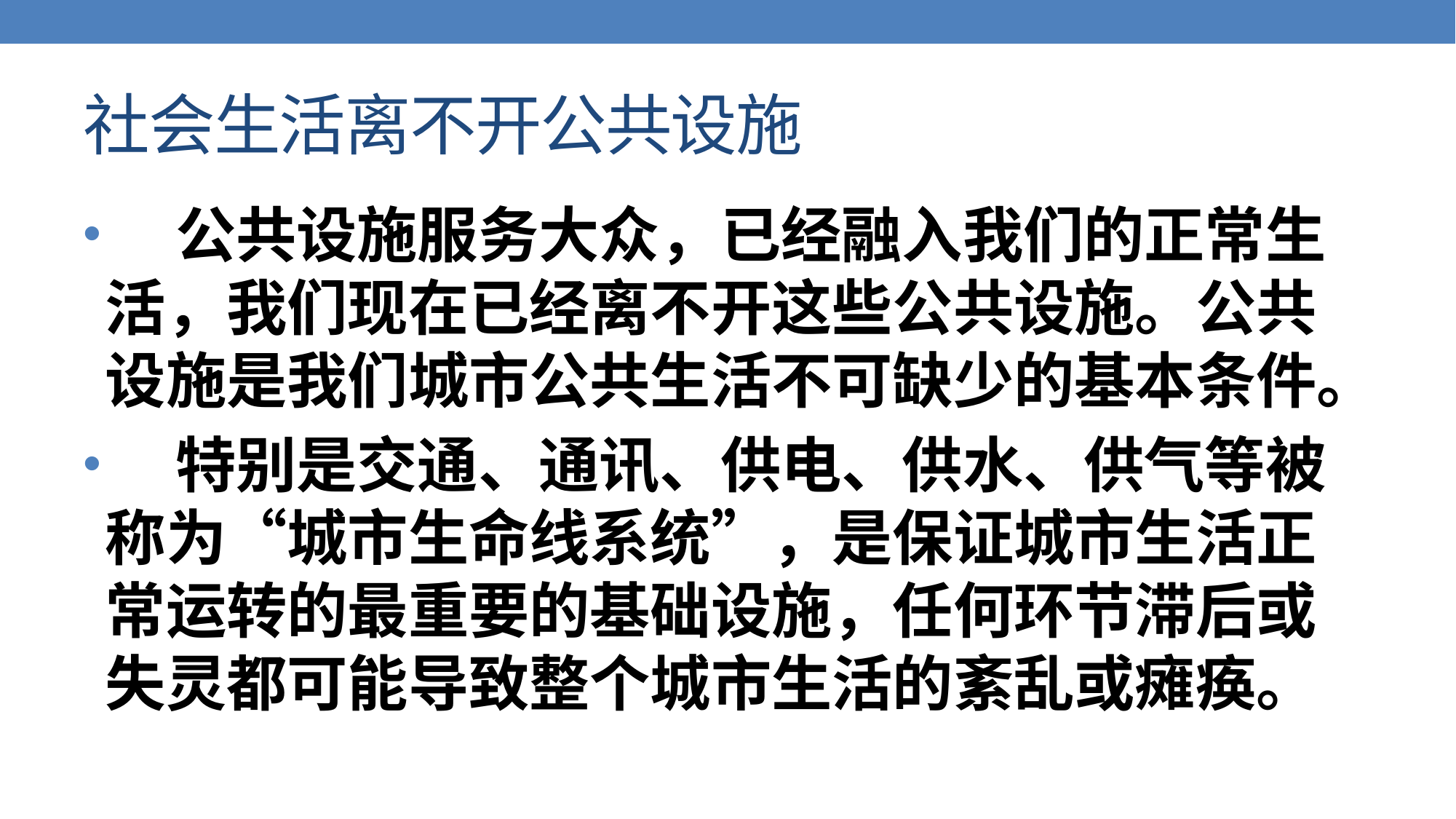

# 社会生活离不开公共设施
    公共设施服务大众，已经融入我们的正常生活，我们现在已经离不开这些公共设施。公共设施是我们城市公共生活不可缺少的基本条件。
    特别是交通、通讯、供电、供水、供气等被称为“城市生命线系统”，是保证城市生活正常运转的最重要的基础设施，任何环节滞后或失灵都可能导致整个城市生活的紊乱或瘫痪。